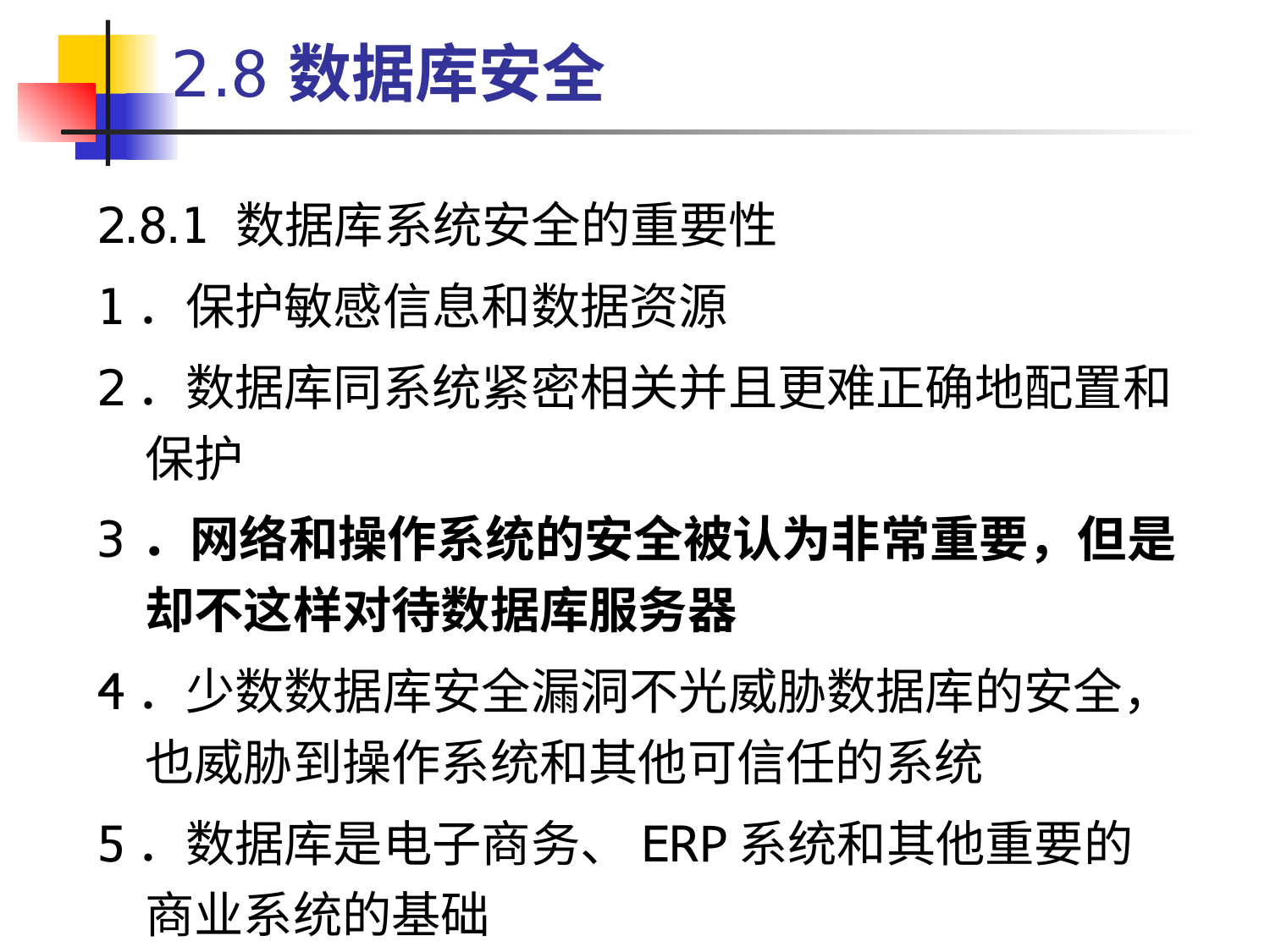

# 2.8数据库安全
2.8.1 数据库系统安全的重要性
1．保护敏感信息和数据资源
2．数据库同系统紧密相关并且更难正确地配置和保护
3．网络和操作系统的安全被认为非常重要，但是却不这样对待数据库服务器
4．少数数据库安全漏洞不光威胁数据库的安全，也威胁到操作系统和其他可信任的系统
5．数据库是电子商务、ERP系统和其他重要的商业系统的基础

75